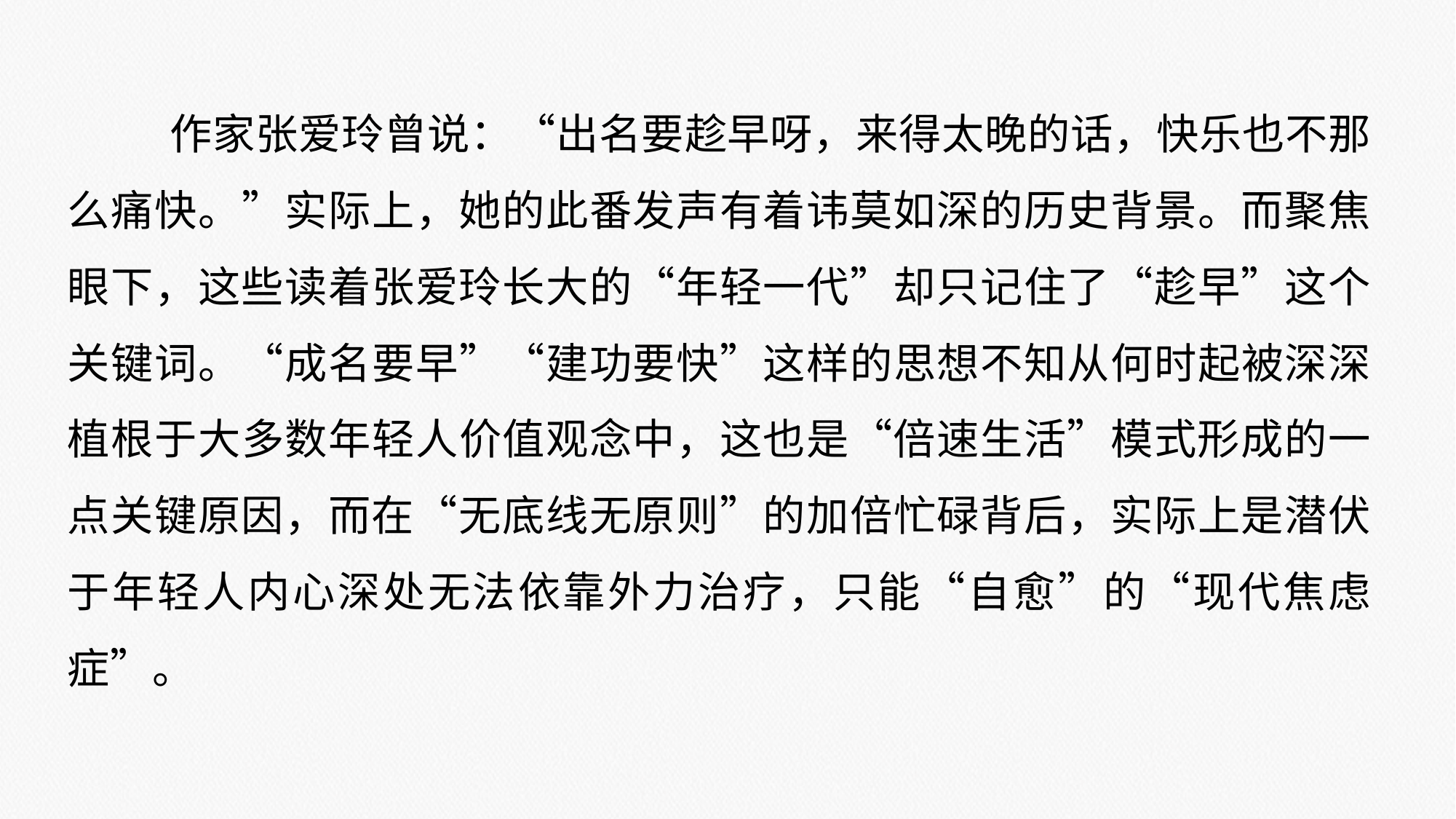

作家张爱玲曾说：“出名要趁早呀，来得太晚的话，快乐也不那么痛快。”实际上，她的此番发声有着讳莫如深的历史背景。而聚焦眼下，这些读着张爱玲长大的“年轻一代”却只记住了“趁早”这个关键词。“成名要早”“建功要快”这样的思想不知从何时起被深深植根于大多数年轻人价值观念中，这也是“倍速生活”模式形成的一点关键原因，而在“无底线无原则”的加倍忙碌背后，实际上是潜伏于年轻人内心深处无法依靠外力治疗，只能“自愈”的“现代焦虑症”。